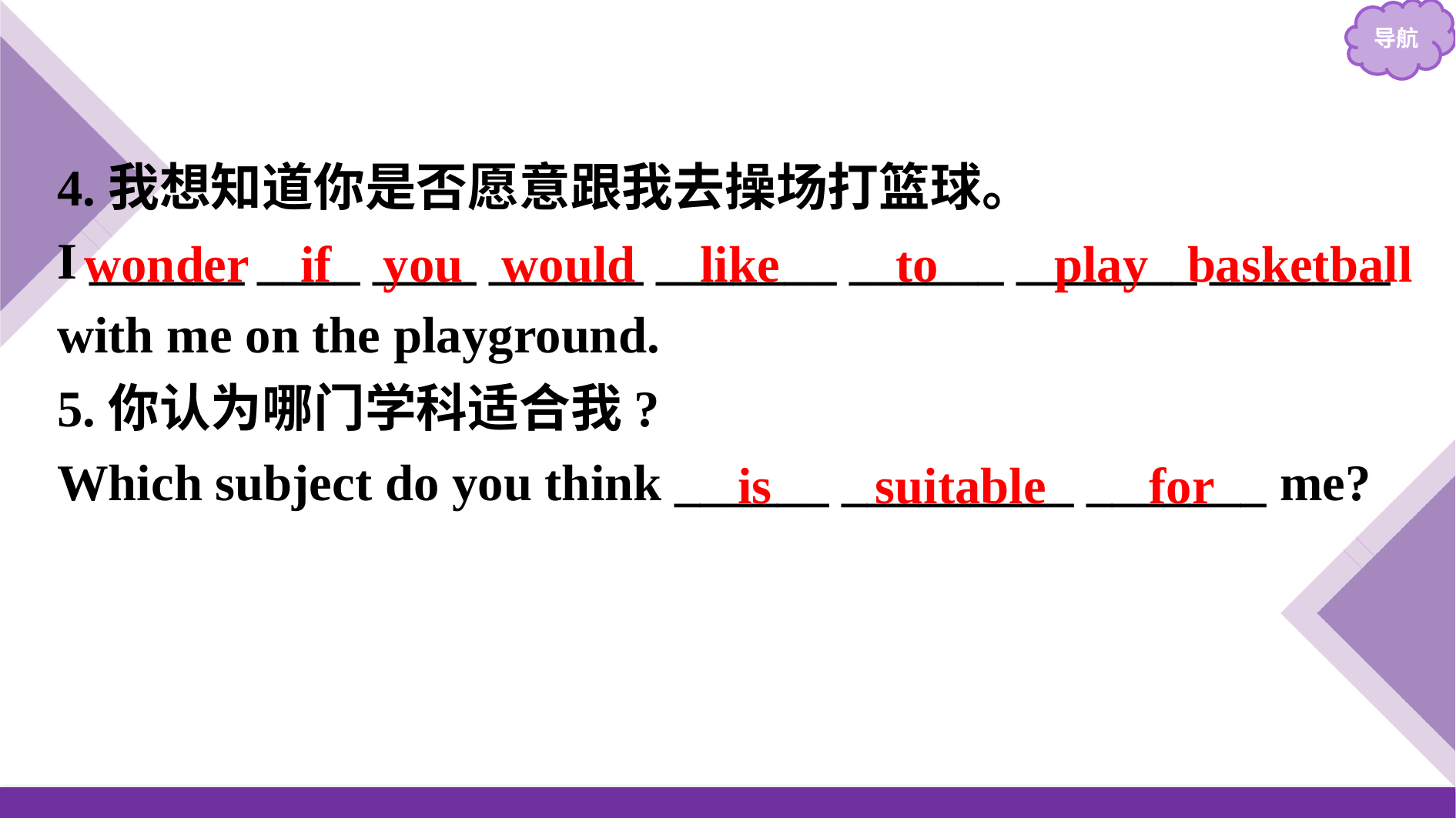

4.我想知道你是否愿意跟我去操场打篮球。
I ______ ____ ____ ______ _______ ______ _______ _______ with me on the playground.
5.你认为哪门学科适合我?
Which subject do you think ______ _________ _______ me?
wonder    if    you   would     like         to         play   basketball
is        suitable        for